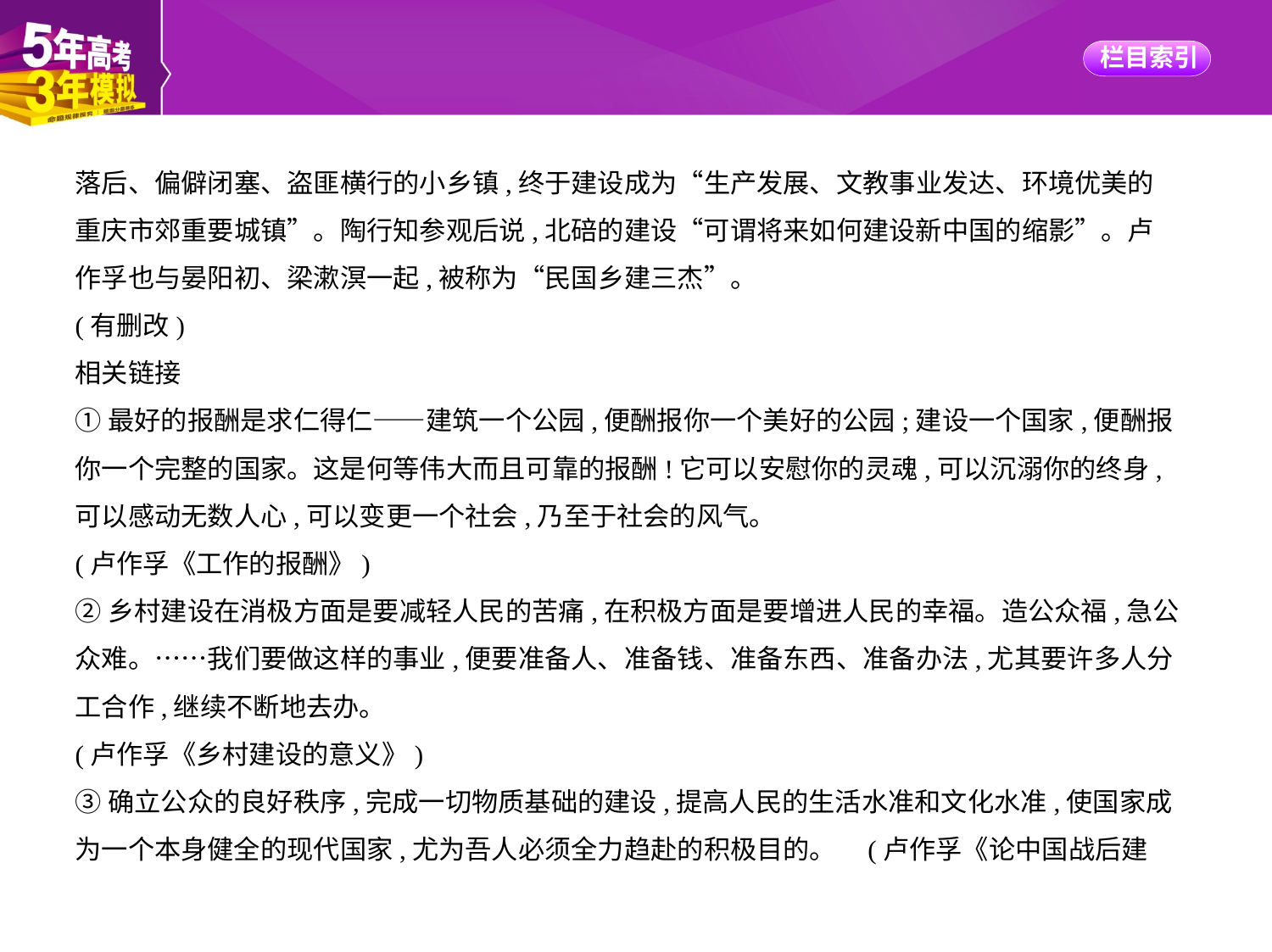

落后、偏僻闭塞、盗匪横行的小乡镇,终于建设成为“生产发展、文教事业发达、环境优美的
重庆市郊重要城镇”。陶行知参观后说,北碚的建设“可谓将来如何建设新中国的缩影”。卢
作孚也与晏阳初、梁漱溟一起,被称为“民国乡建三杰”。
(有删改)
相关链接
①最好的报酬是求仁得仁——建筑一个公园,便酬报你一个美好的公园;建设一个国家,便酬报
你一个完整的国家。这是何等伟大而且可靠的报酬!它可以安慰你的灵魂,可以沉溺你的终身,
可以感动无数人心,可以变更一个社会,乃至于社会的风气。
(卢作孚《工作的报酬》)
②乡村建设在消极方面是要减轻人民的苦痛,在积极方面是要增进人民的幸福。造公众福,急公
众难。……我们要做这样的事业,便要准备人、准备钱、准备东西、准备办法,尤其要许多人分
工合作,继续不断地去办。
(卢作孚《乡村建设的意义》)
③确立公众的良好秩序,完成一切物质基础的建设,提高人民的生活水准和文化水准,使国家成
为一个本身健全的现代国家,尤为吾人必须全力趋赴的积极目的。 (卢作孚《论中国战后建